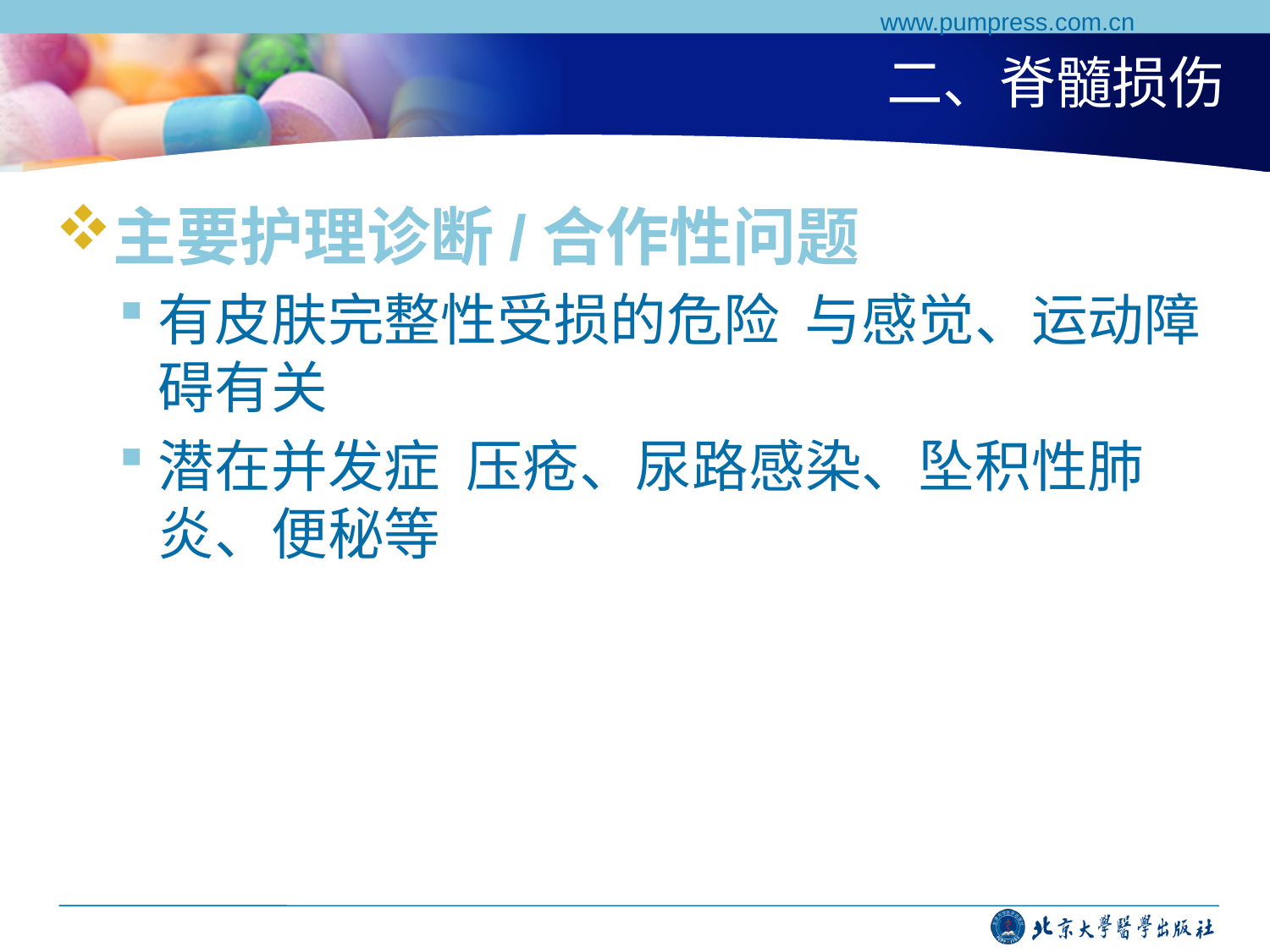

www.pumpress.com.cn
# 二、脊髓损伤
主要护理诊断/合作性问题
有皮肤完整性受损的危险  与感觉、运动障碍有关
潜在并发症  压疮、尿路感染、坠积性肺炎、便秘等